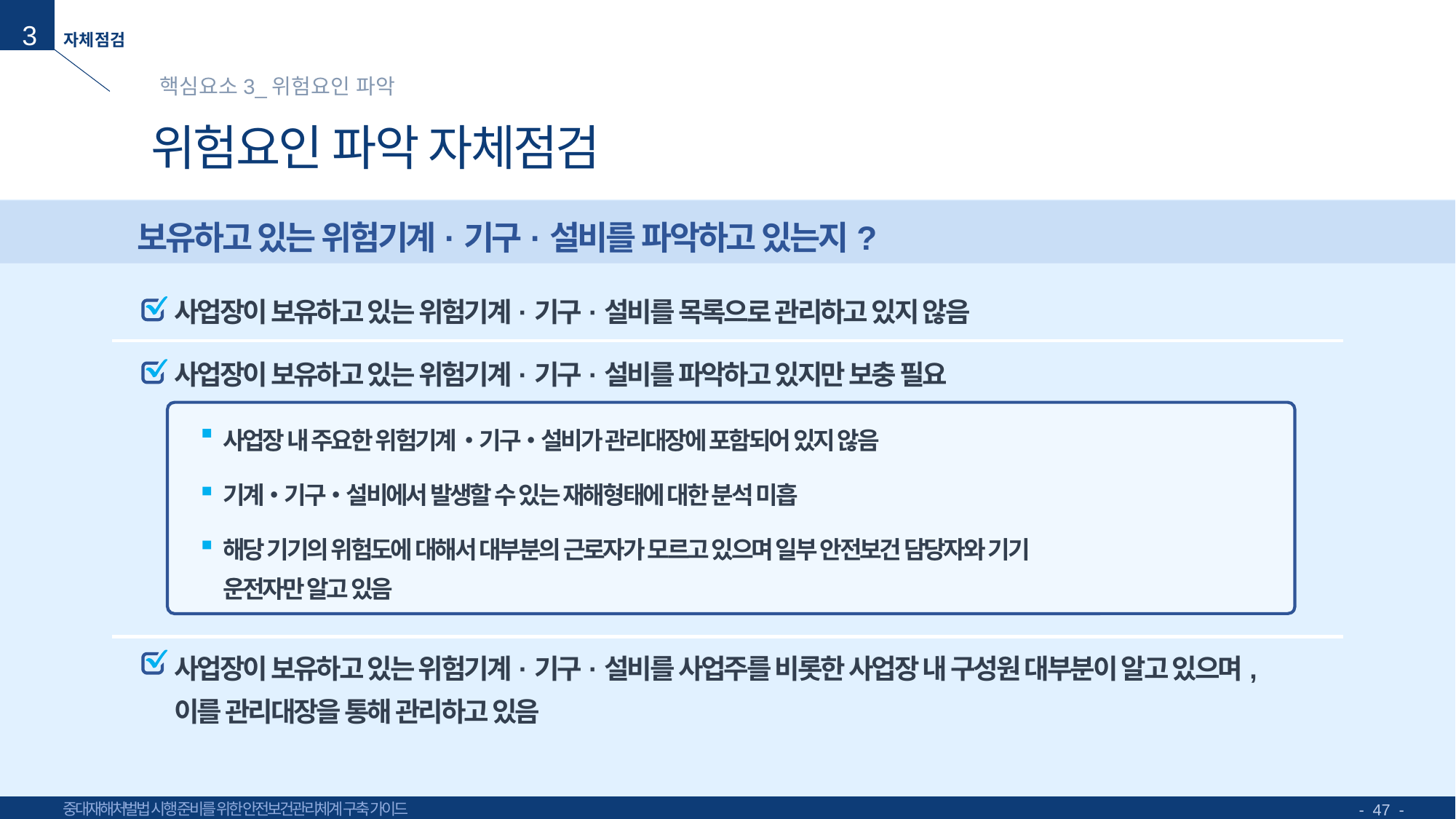

3
핵심요소3_위험요인 파악
# 위험요인 파악 자체점검

보유하고 있는 위험기계·기구·설비를 파악하고 있는지?
사업장이 보유하고 있는 위험기계·기구·설비를 목록으로 관리하고 있지 않음
사업장이 보유하고 있는 위험기계·기구·설비를 파악하고 있지만 보충 필요

사업장 내 주요한 위험기계‧기구‧설비가 관리대장에 포함되어 있지 않음
기계‧기구‧설비에서 발생할 수 있는 재해형태에 대한 분석 미흡
해당 기기의 위험도에 대해서 대부분의 근로자가 모르고 있으며 일부 안전보건 담당자와 기기
운전자만 알고 있음

사업장이 보유하고 있는 위험기계·기구·설비를 사업주를 비롯한 사업장 내 구성원 대부분이 알고 있으며,
이를 관리대장을 통해 관리하고 있음

-  47  -